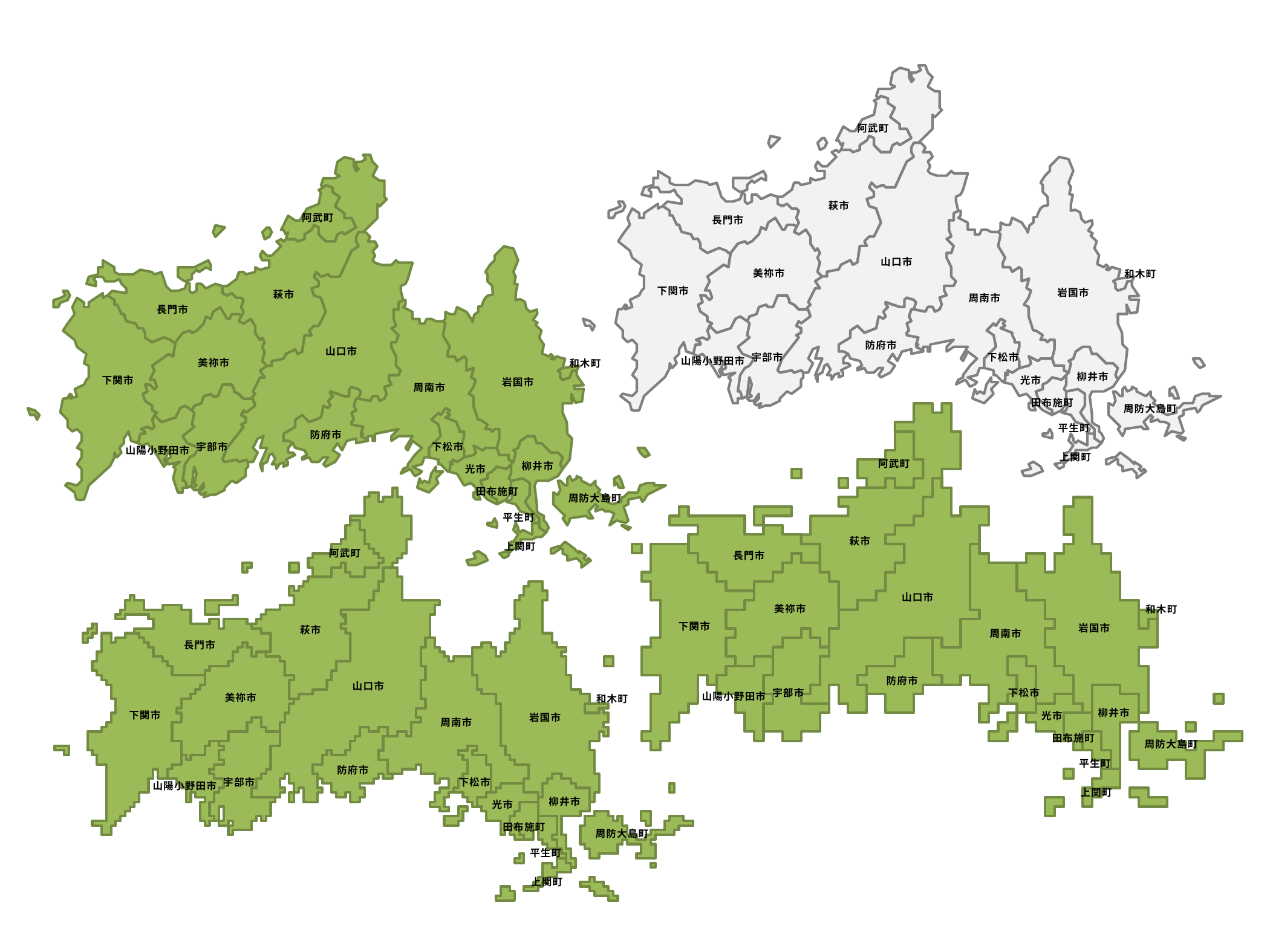

阿武町
萩市
長門市
山口市
美祢市
和木町
下関市
岩国市
周南市
防府市
宇部市
下松市
山陽小野田市
柳井市
光市
田布施町
周防大島町
平生町
上関町

阿武町
萩市
長門市
山口市
美祢市
和木町
下関市
岩国市
周南市
防府市
宇部市
下松市
山陽小野田市
柳井市
光市
田布施町
周防大島町
平生町
上関町

阿武町
萩市
長門市
山口市
美祢市
和木町
下関市
岩国市
周南市
防府市
宇部市
下松市
山陽小野田市
柳井市
光市
田布施町
周防大島町
平生町
上関町

阿武町
萩市
長門市
山口市
美祢市
和木町
下関市
岩国市
周南市
防府市
宇部市
下松市
山陽小野田市
柳井市
光市
田布施町
周防大島町
平生町
上関町